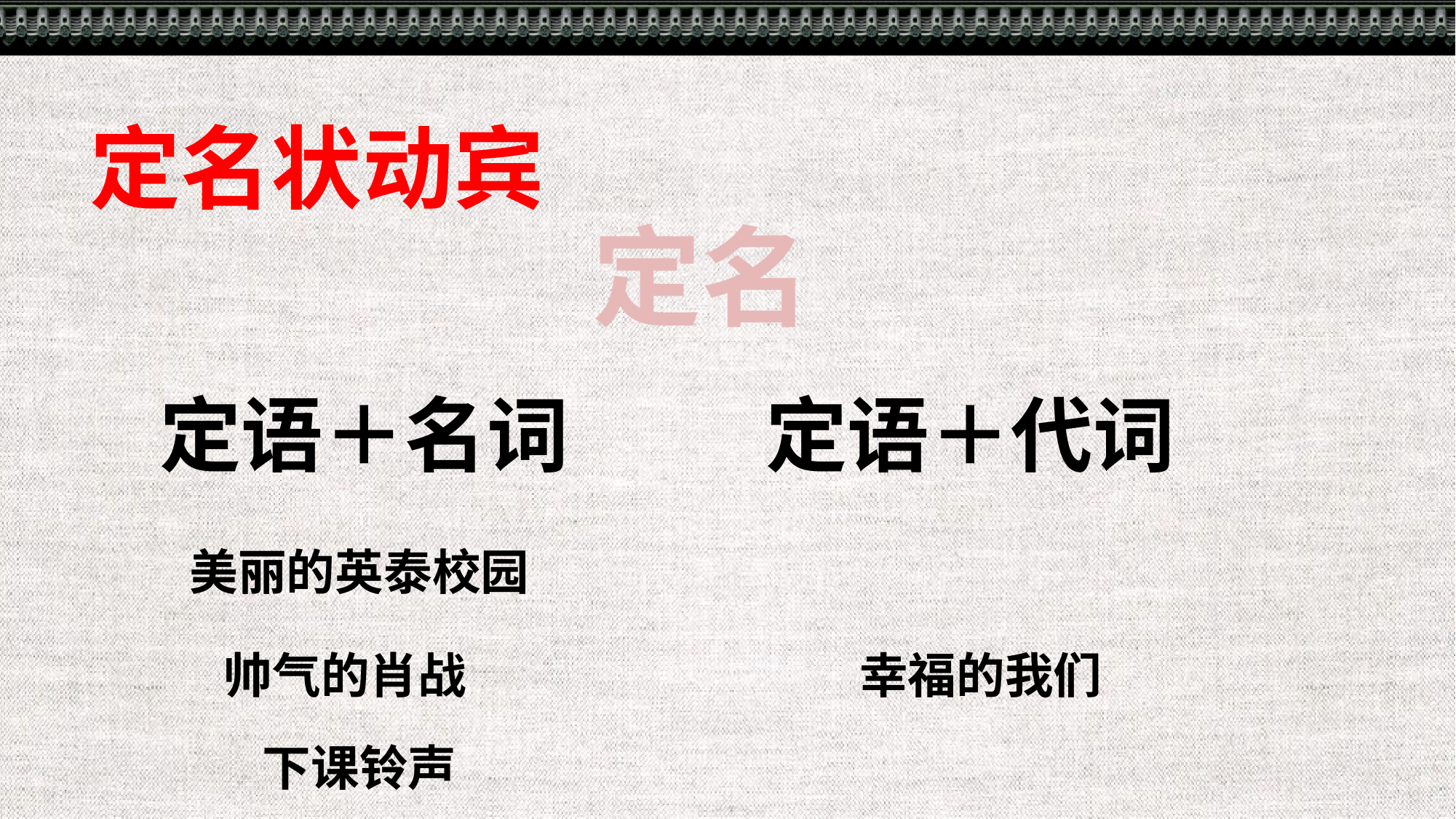

定名状动宾
定名
定语＋名词
定语＋代词
美丽的英泰校园
帅气的肖战
幸福的我们
下课铃声